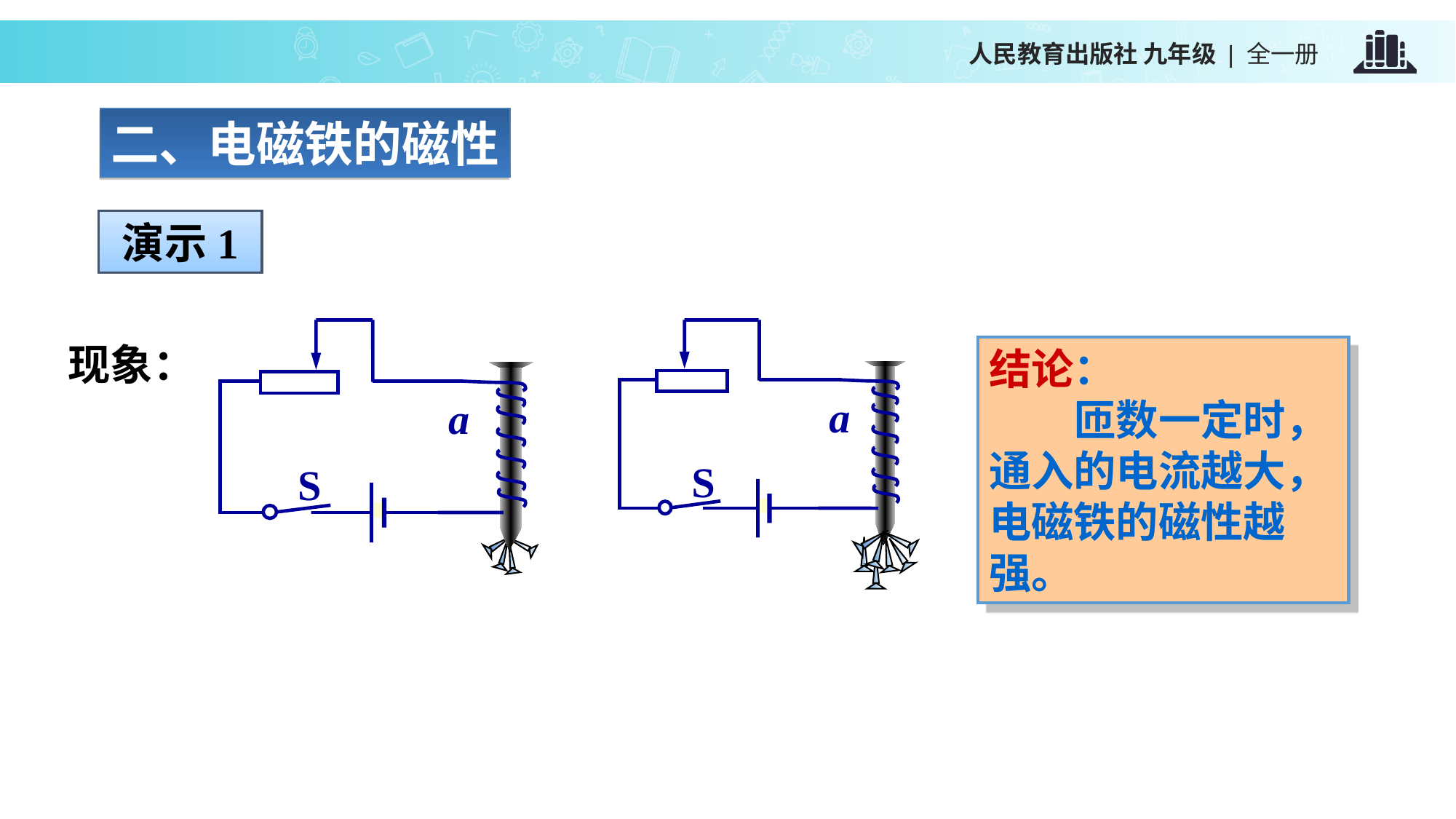

二、电磁铁的磁性
演示1

a

S

a

S

现象：
结论：
　　匝数一定时，通入的电流越大，电磁铁的磁性越强。